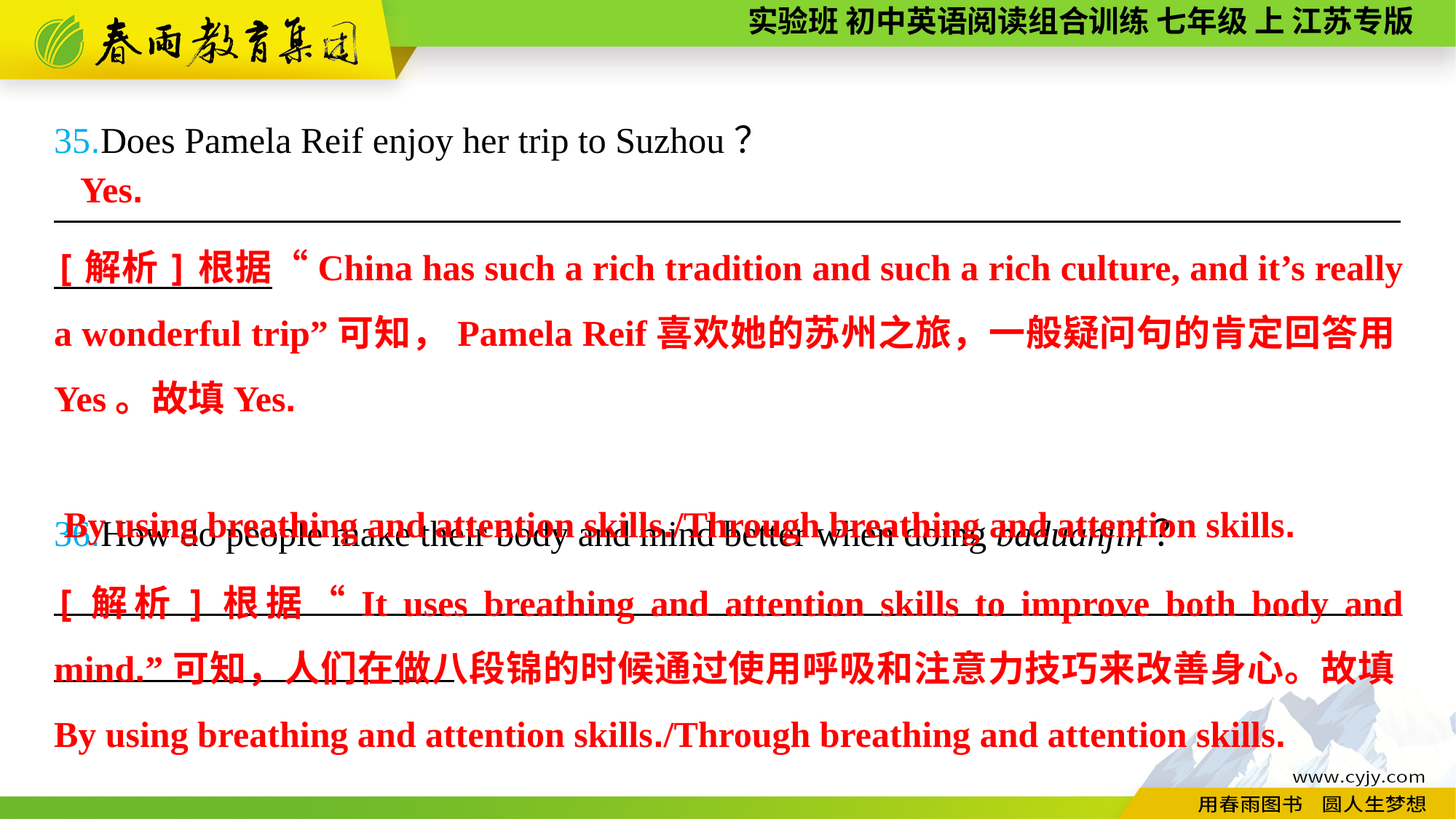

35.Does Pamela Reif enjoy her trip to Suzhou？
__________________________________________________________________________

36.How do people make their body and mind better when doing baduanjin？
__________________________________________________________________________
Yes.
[解析]根据“China has such a rich tradition and such a rich culture, and it’s really a wonderful trip”可知，Pamela Reif喜欢她的苏州之旅，一般疑问句的肯定回答用Yes。故填Yes.
By using breathing and attention skills./Through breathing and attention skills.
[解析]根据“It uses breathing and attention skills to improve both body and mind.”可知，人们在做八段锦的时候通过使用呼吸和注意力技巧来改善身心。故填By using breathing and attention skills./Through breathing and attention skills.